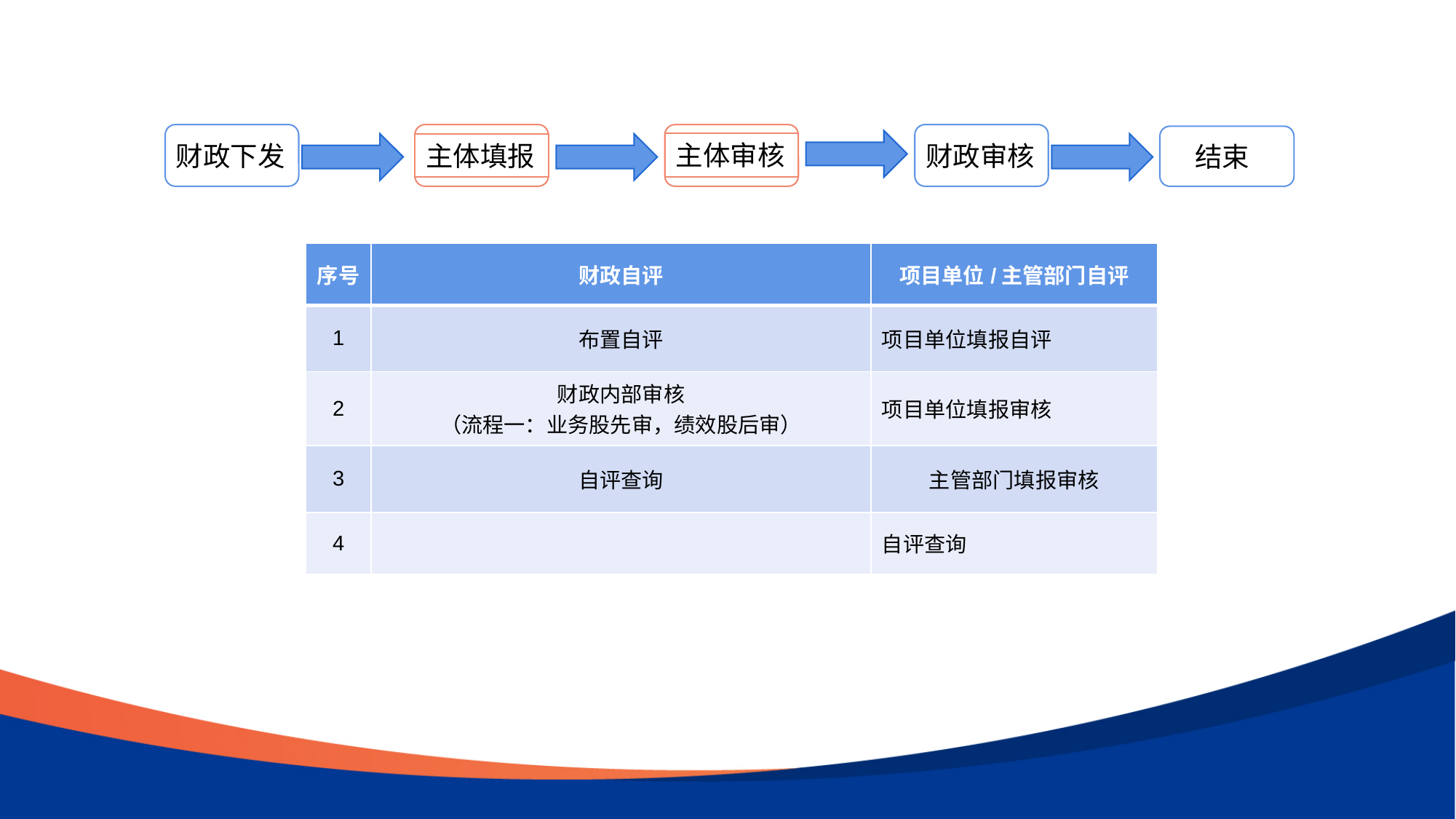

财政下发

主体填报

主体审核

财政审核

结束

| 序号 | 财政自评 | 项目单位/主管部门自评 |
| --- | --- | --- |
| 1 | 布置自评 | 项目单位填报自评 |
| 2 | 财政内部审核 （流程一：业务股先审，绩效股后审） | 项目单位填报审核 |
| 3 | 自评查询 | 主管部门填报审核 |
| 4 |  | 自评查询 |